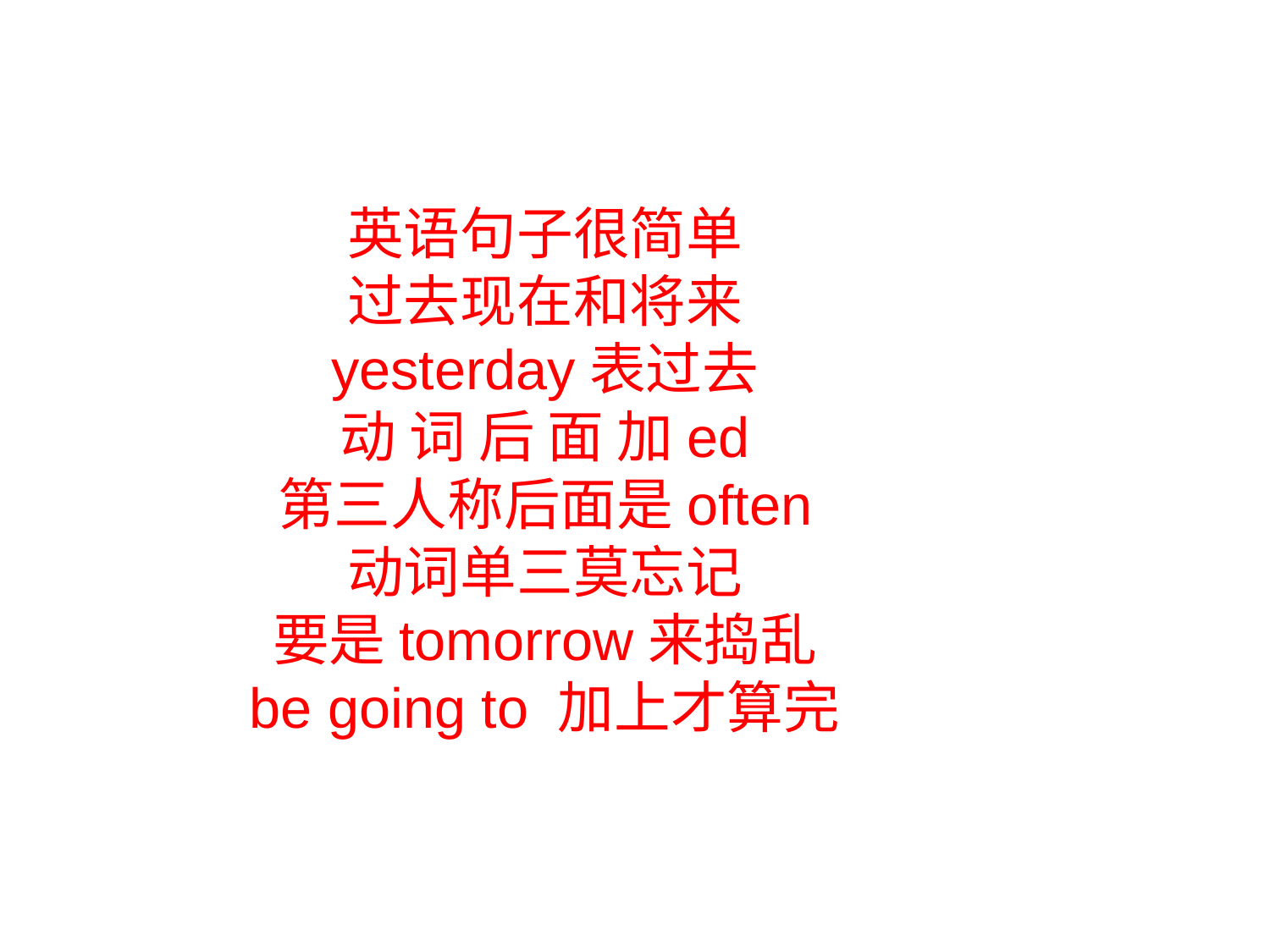

# 英语句子很简单 过去现在和将来 yesterday表过去 动 词 后 面 加ed 第三人称后面是often 动词单三莫忘记 要是tomorrow来捣乱 be going to 加上才算完